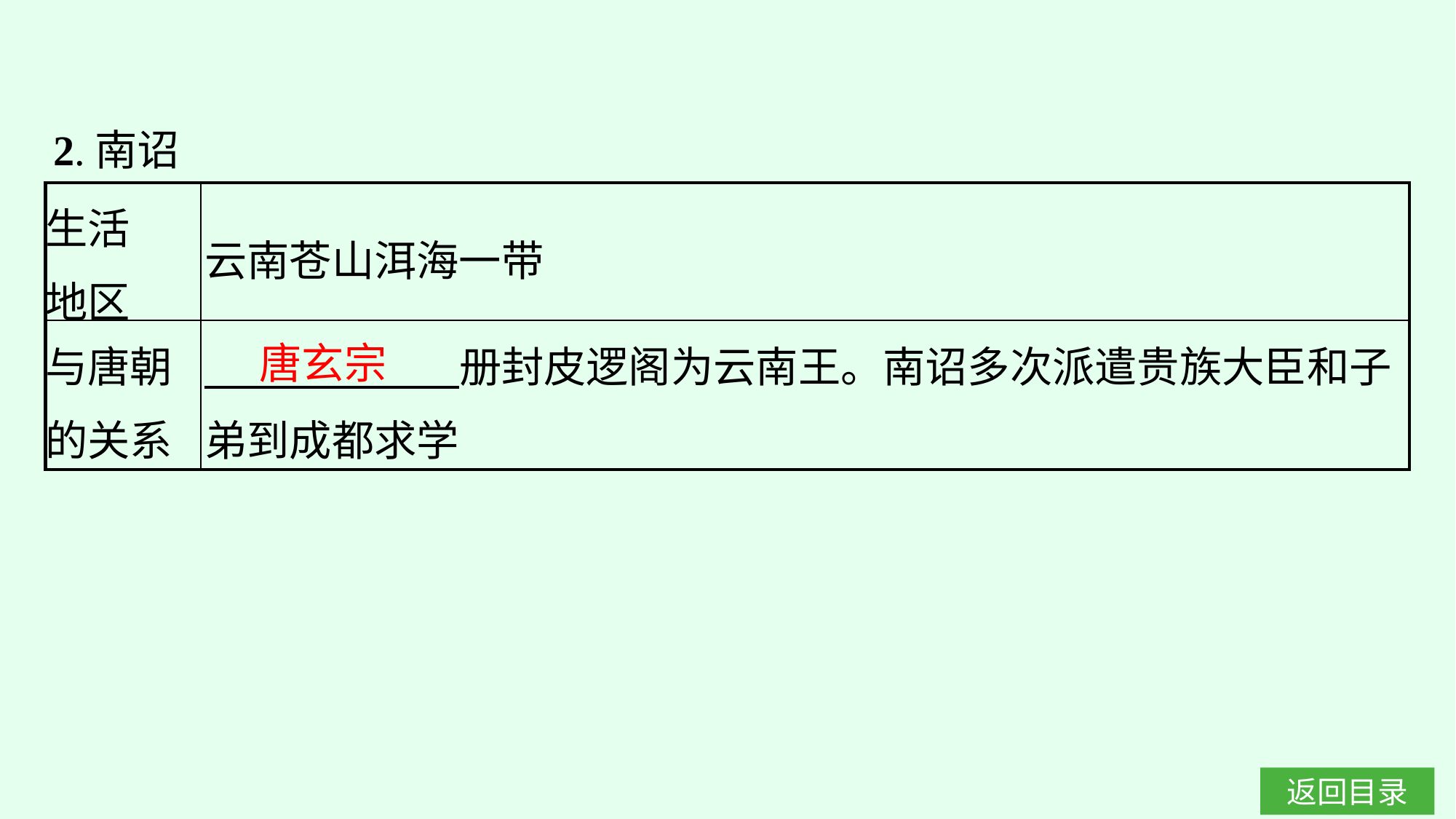

2.南诏
| 生活 地区 | 云南苍山洱海一带 |
| --- | --- |
| 与唐朝 的关系 | 册封皮逻阁为云南王。南诏多次派遣贵族大臣和子弟到成都求学 |
唐玄宗